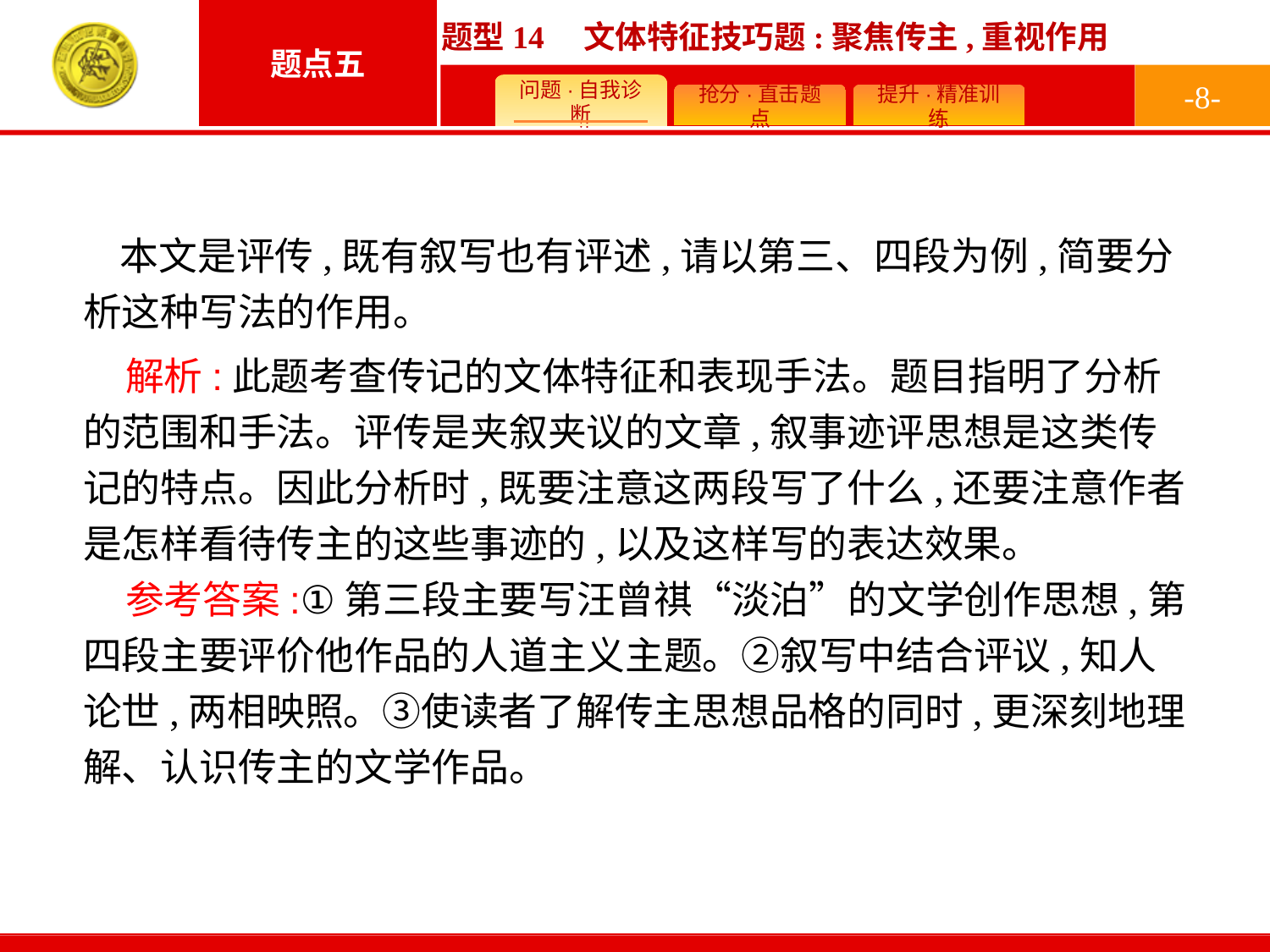

-8-
本文是评传,既有叙写也有评述,请以第三、四段为例,简要分析这种写法的作用。
解析:此题考查传记的文体特征和表现手法。题目指明了分析的范围和手法。评传是夹叙夹议的文章,叙事迹评思想是这类传记的特点。因此分析时,既要注意这两段写了什么,还要注意作者是怎样看待传主的这些事迹的,以及这样写的表达效果。
参考答案:①第三段主要写汪曾祺“淡泊”的文学创作思想,第四段主要评价他作品的人道主义主题。②叙写中结合评议,知人论世,两相映照。③使读者了解传主思想品格的同时,更深刻地理解、认识传主的文学作品。